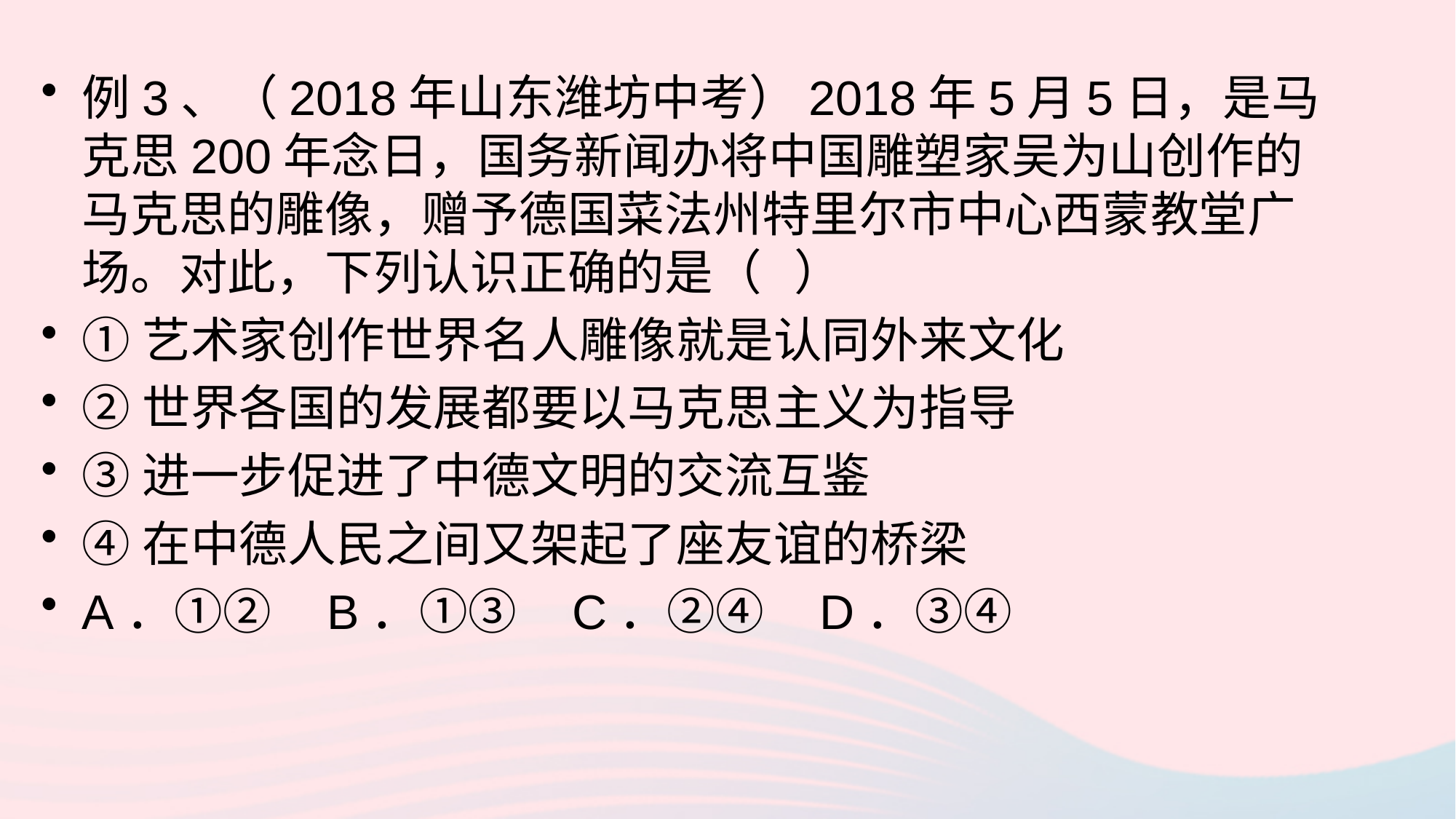

例3、（2018年山东潍坊中考）2018年5月5日，是马克思200年念日，国务新闻办将中国雕塑家吴为山创作的马克思的雕像，赠予德国菜法州特里尔市中心西蒙教堂广场。对此，下列认识正确的是（   ）
①艺术家创作世界名人雕像就是认同外来文化
②世界各国的发展都要以马克思主义为指导
③进一步促进了中德文明的交流互鉴
④在中德人民之间又架起了座友谊的桥梁
A．①②    B．①③    C．②④    D．③④